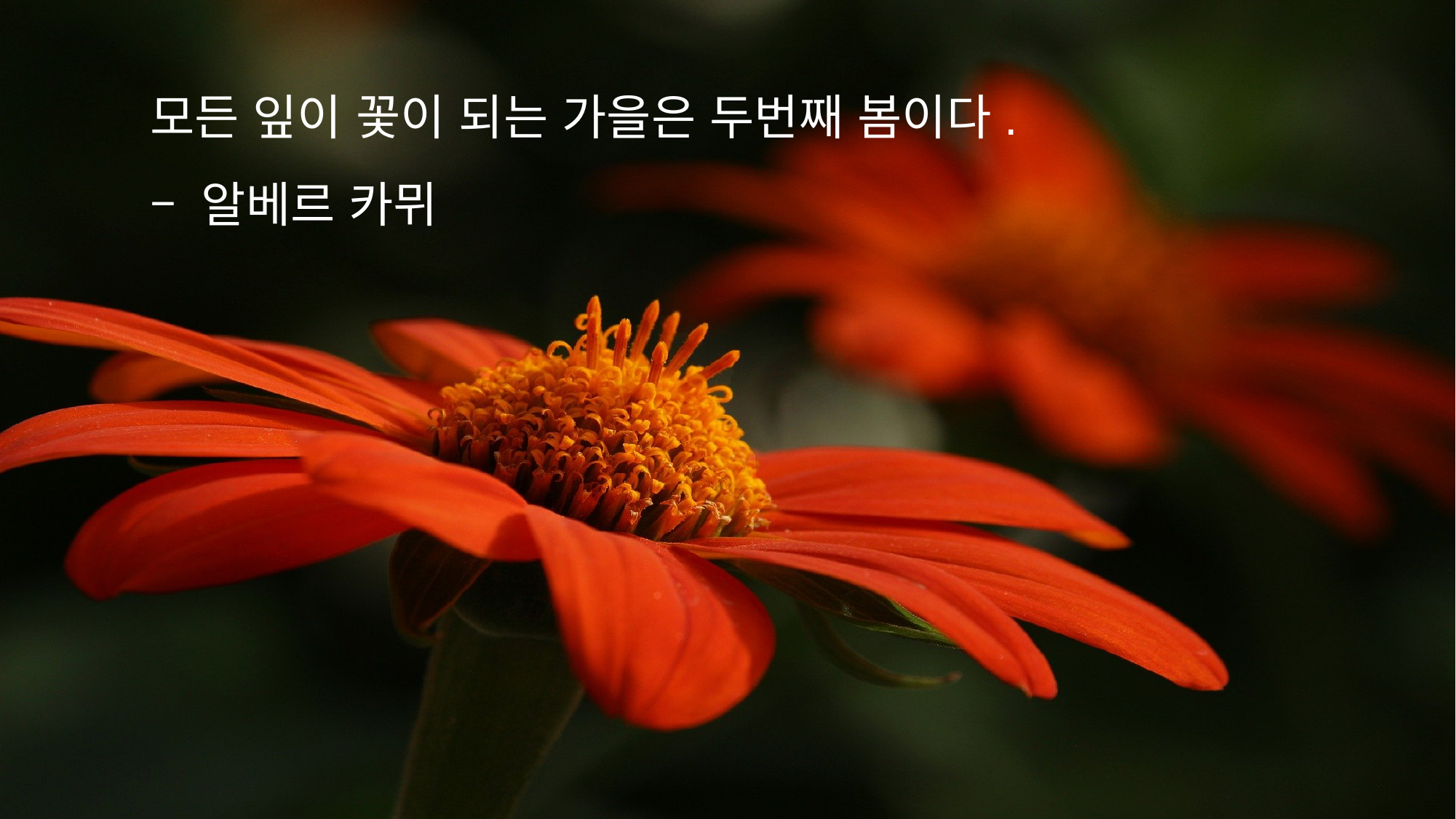

모든 잎이 꽃이 되는 가을은 두번째 봄이다.
– 알베르 카뮈